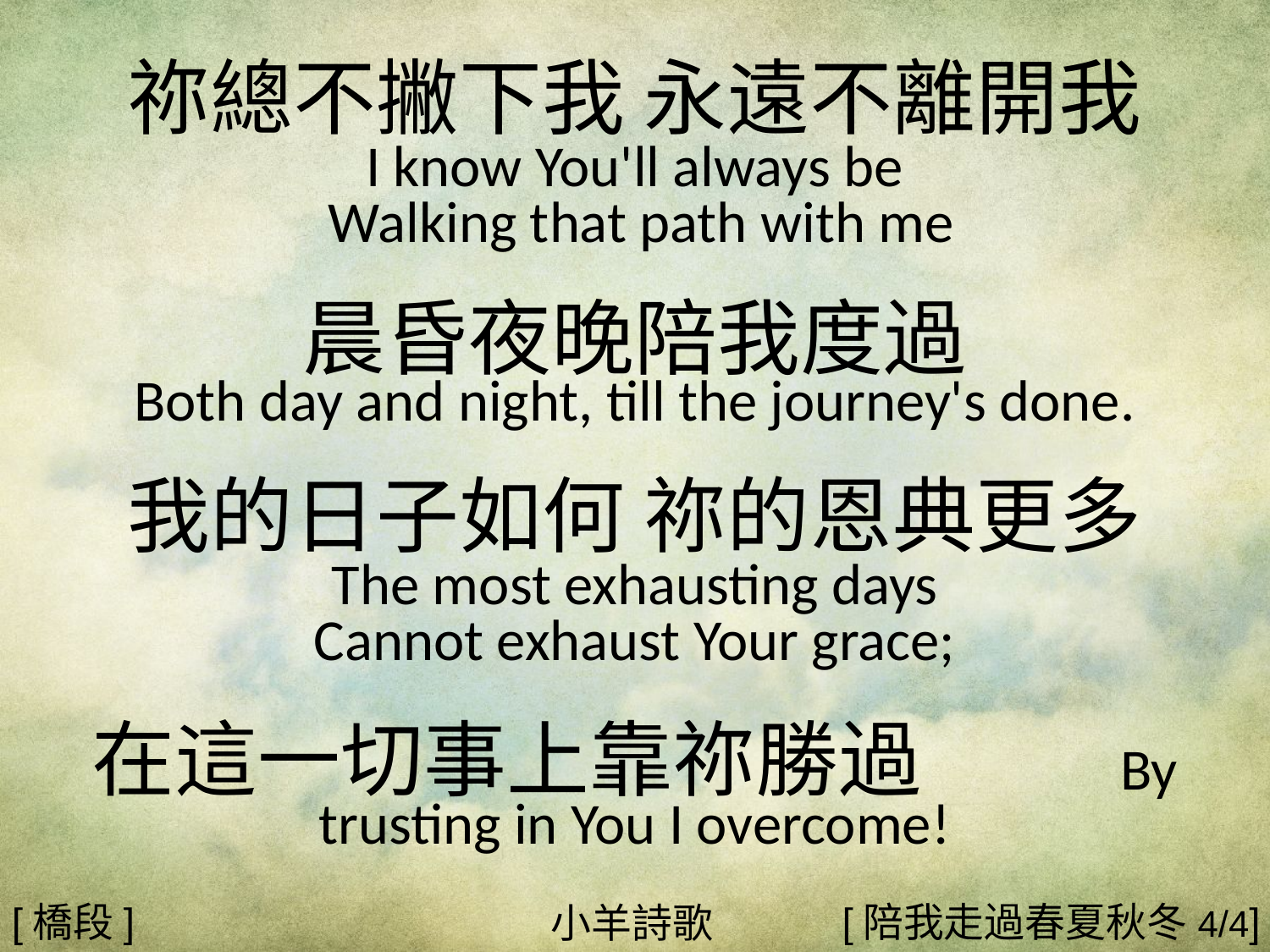

祢總不撇下我 永遠不離開我
I know You'll always be
 Walking that path with me

晨昏夜晚陪我度過
Both day and night, till the journey's done.

我的日子如何 祢的恩典更多
The most exhausting days
Cannot exhaust Your grace;

在這一切事上靠祢勝過         By trusting in You I overcome!
#

[橋段]
[陪我走過春夏秋冬4/4]
小羊詩歌